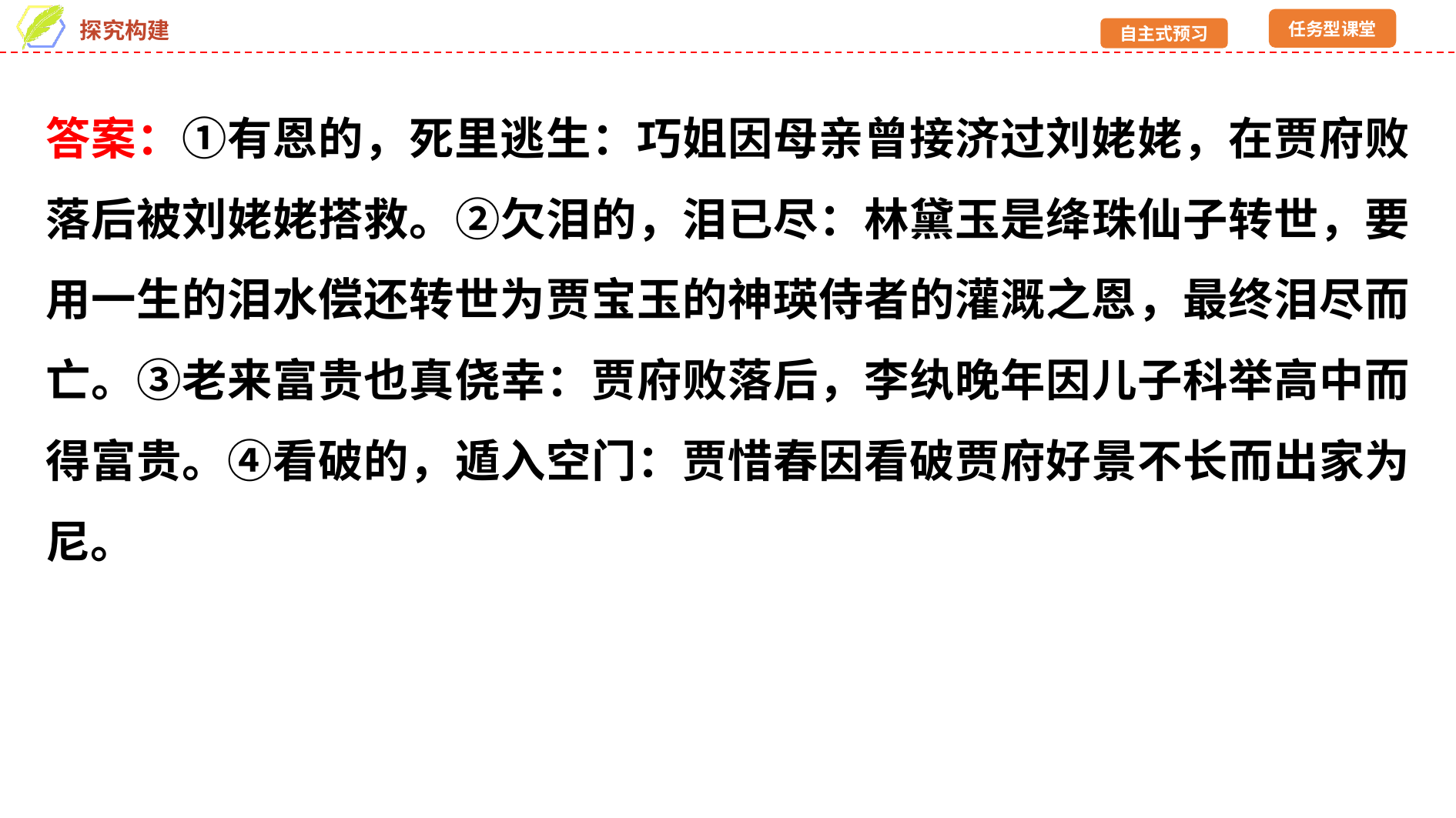

答案：①有恩的，死里逃生：巧姐因母亲曾接济过刘姥姥，在贾府败落后被刘姥姥搭救。②欠泪的，泪已尽：林黛玉是绛珠仙子转世，要用一生的泪水偿还转世为贾宝玉的神瑛侍者的灌溉之恩，最终泪尽而亡。③老来富贵也真侥幸：贾府败落后，李纨晚年因儿子科举高中而得富贵。④看破的，遁入空门：贾惜春因看破贾府好景不长而出家为尼。